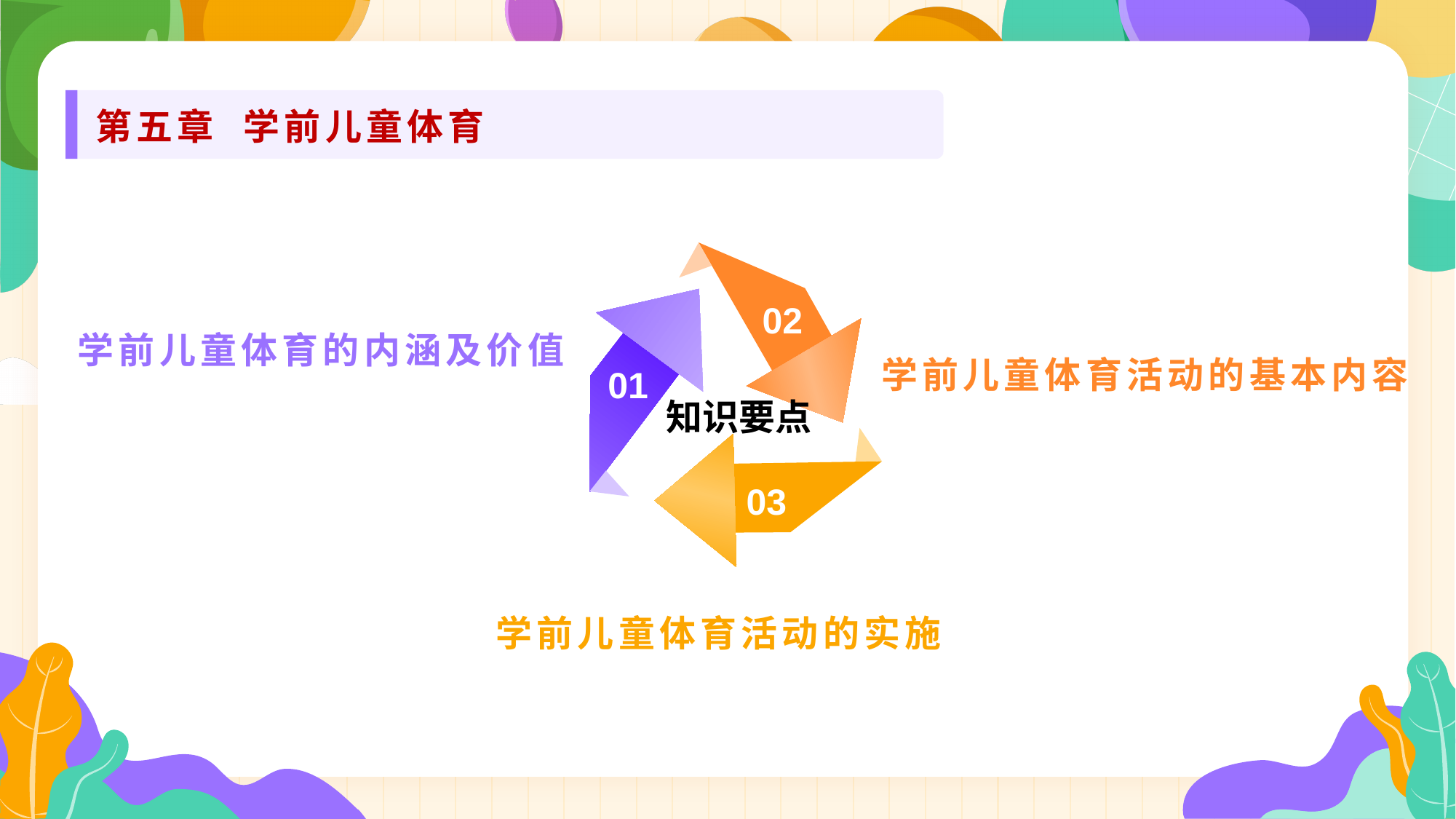

第五章  学前儿童体育

学前儿童体育的内涵及价值
02

学前儿童体育活动的基本内容
01

    知识要点

03
学前儿童体育活动的实施